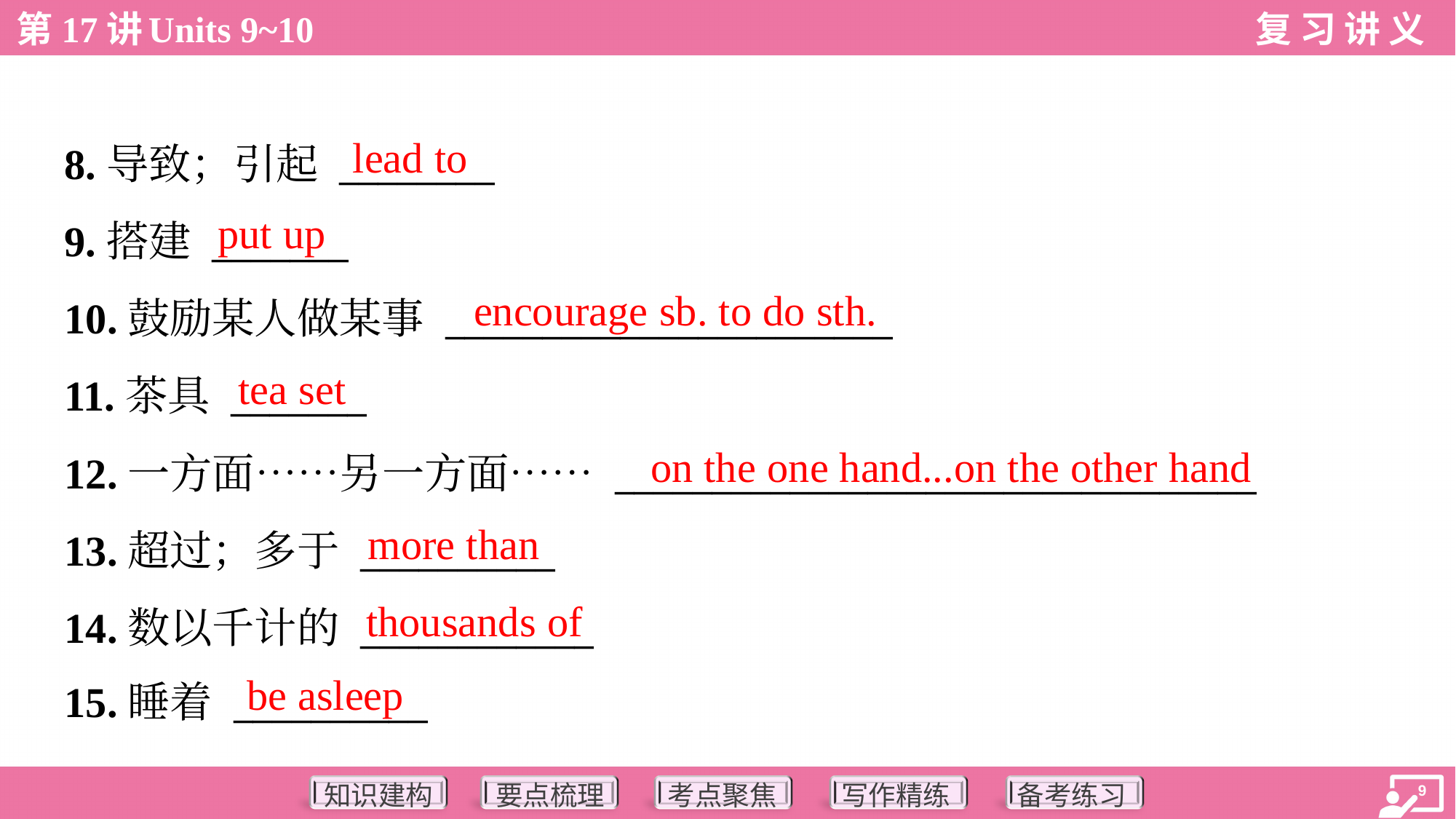

lead to
8.导致；引起 ________
9.搭建 _______
10.鼓励某人做某事 _______________________
11.茶具 _______
12.一方面……另一方面…… _________________________________
13.超过；多于 __________
14.数以千计的 ____________
15.睡着 __________
put up
encourage sb. to do sth.
tea set
on the one hand...on the other hand
more than
thousands of
be asleep